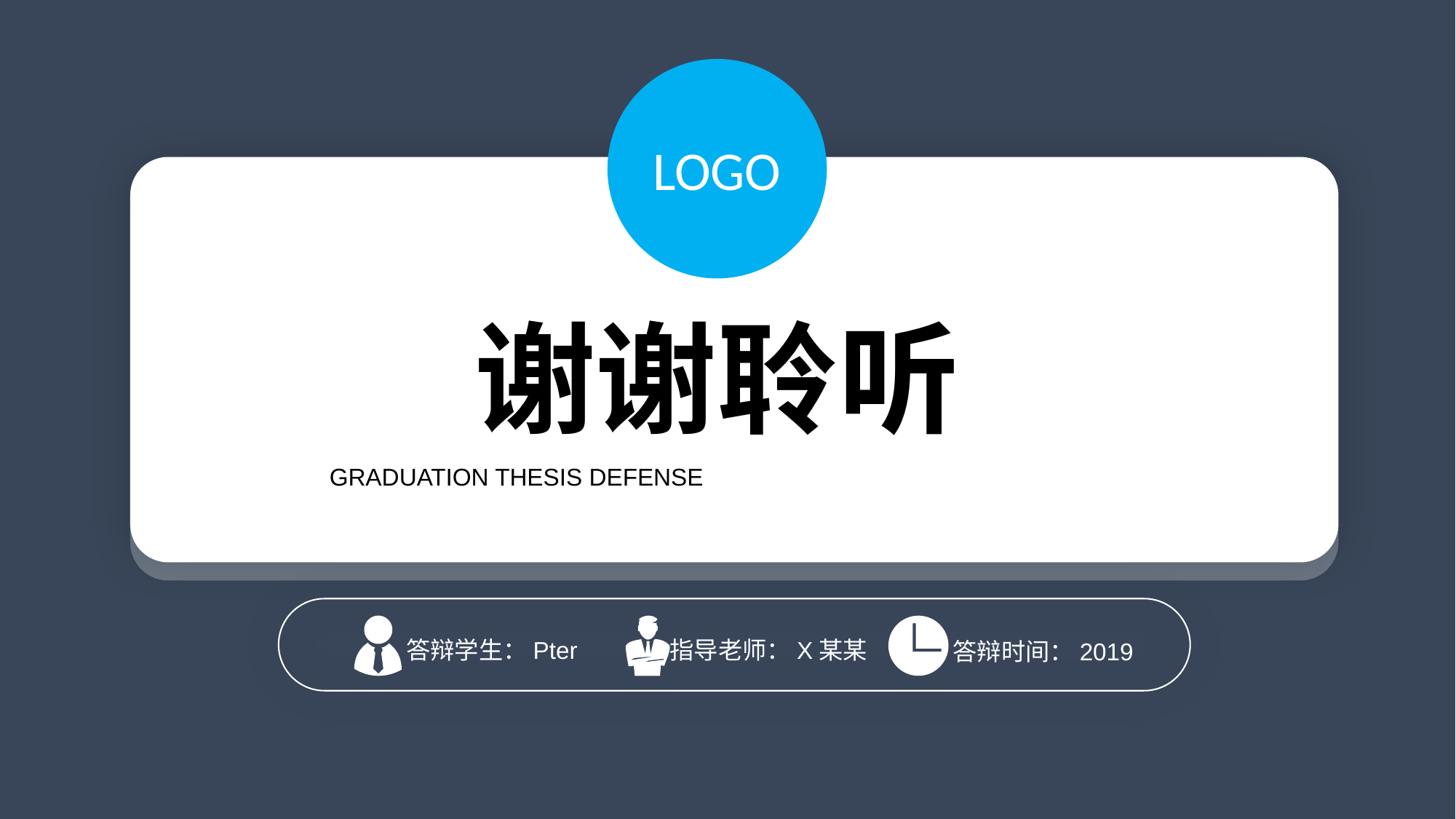

LOGO

谢谢聆听
GRADUATION THESIS DEFENSE

答辩学生：Pter

指导老师：X某某

答辩时间：2019